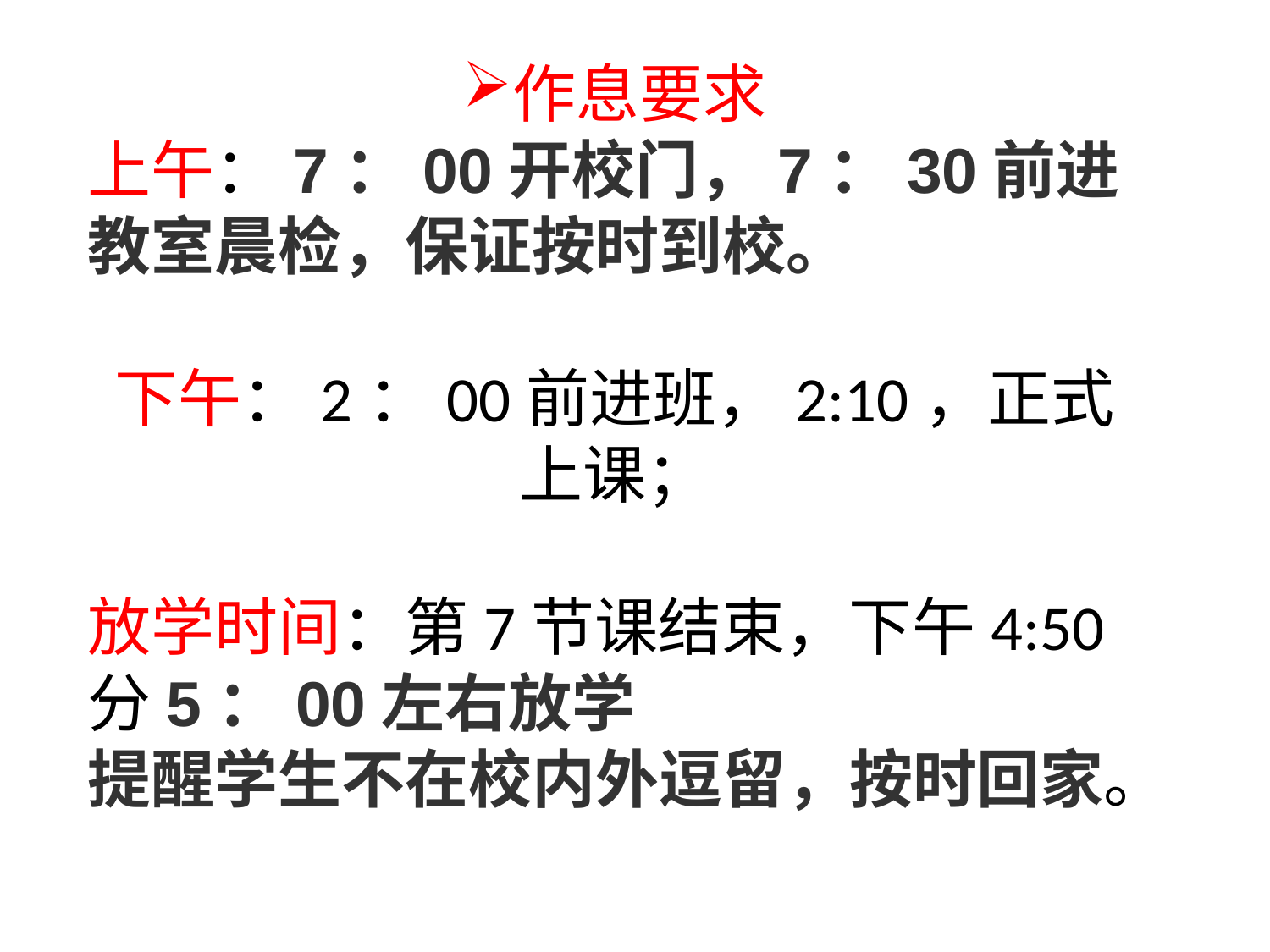

作息要求
上午：7：00开校门，7：30前进教室晨检，保证按时到校。

下午：2：00前进班，2:10，正式上课；

放学时间：第7节课结束，下午4:50分5：00左右放学
提醒学生不在校内外逗留，按时回家。